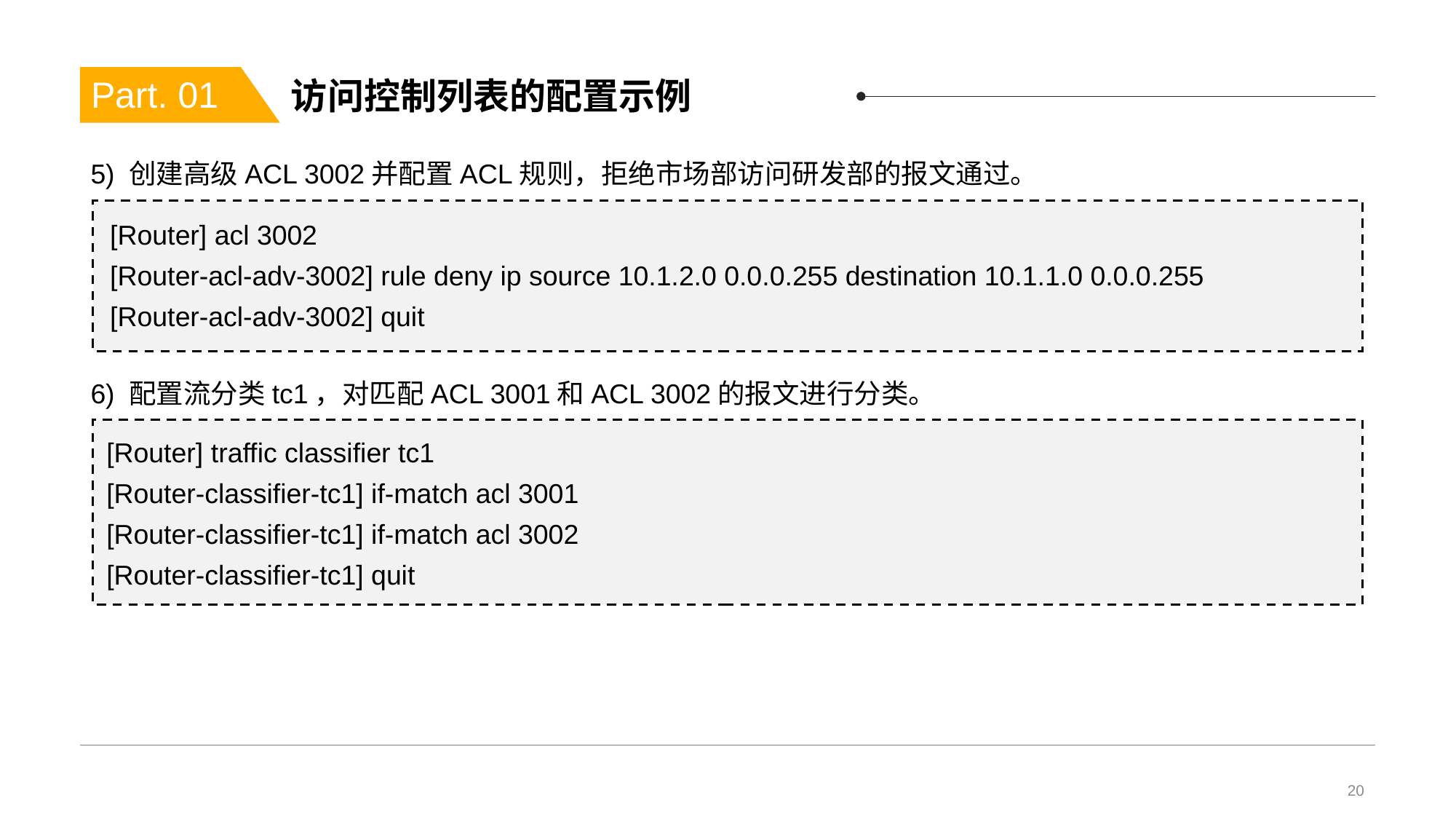

# 访问控制列表的配置示例
Part. 01
5) 创建高级ACL 3002并配置ACL规则，拒绝市场部访问研发部的报文通过。

[Router] acl 3002
[Router-acl-adv-3002] rule deny ip source 10.1.2.0 0.0.0.255 destination 10.1.1.0 0.0.0.255
[Router-acl-adv-3002] quit
6) 配置流分类tc1，对匹配ACL 3001和ACL 3002的报文进行分类。

[Router] traffic classifier tc1
[Router-classifier-tc1] if-match acl 3001
[Router-classifier-tc1] if-match acl 3002
[Router-classifier-tc1] quit
20